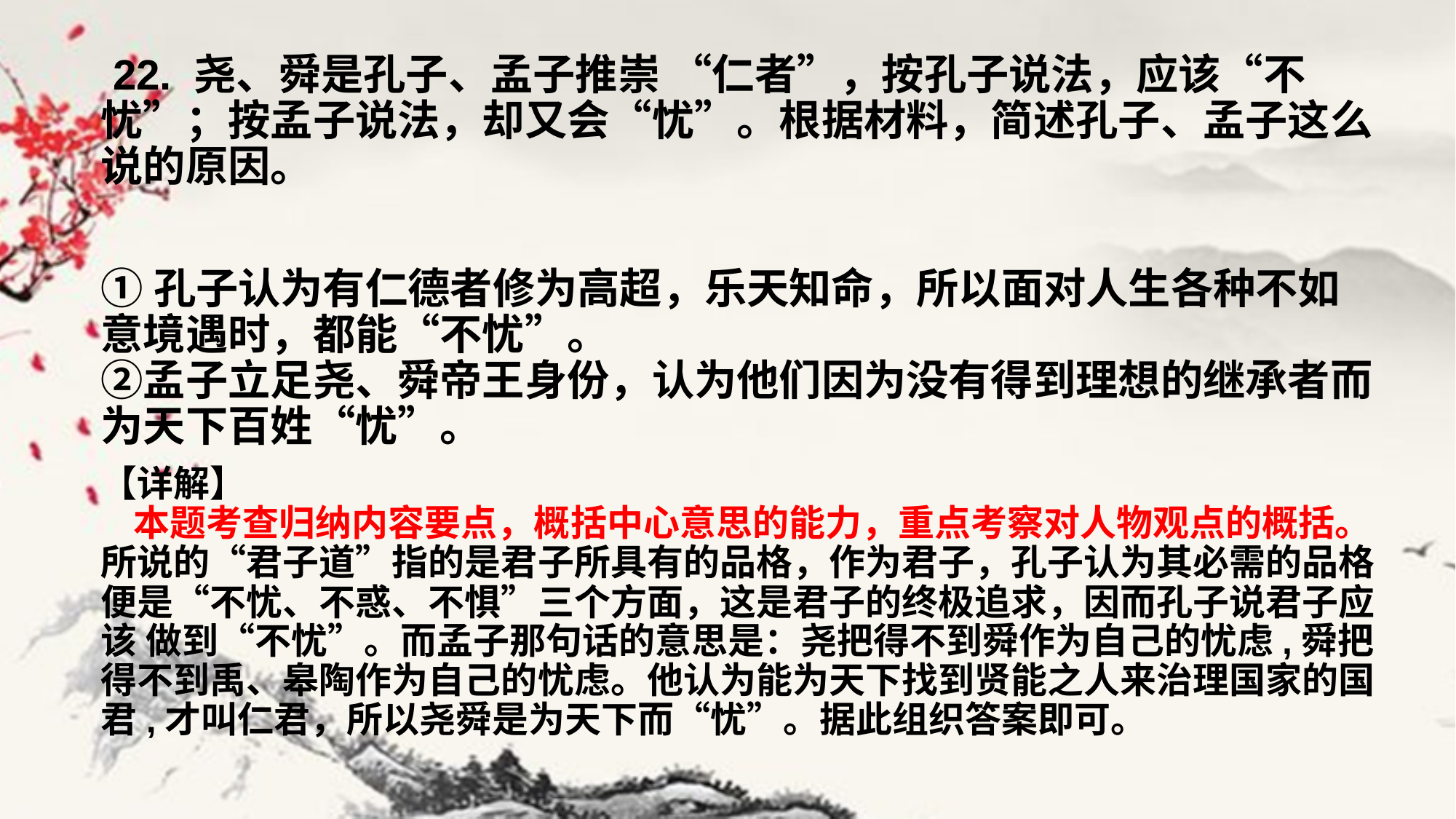

22. 尧、舜是孔子、孟子推崇 “仁者”，按孔子说法，应该“不忧”；按孟子说法，却又会“忧”。根据材料，简述孔子、孟子这么说的原因。

①孔子认为有仁德者修为高超，乐天知命，所以面对人生各种不如意境遇时，都能“不忧”。
②孟子立足尧、舜帝王身份，认为他们因为没有得到理想的继承者而为天下百姓“忧”。
【详解】
    本题考查归纳内容要点，概括中心意思的能力，重点考察对人物观点的概括。所说的“君子道”指的是君子所具有的品格，作为君子，孔子认为其必需的品格便是“不忧、不惑、不惧”三个方面，这是君子的终极追求，因而孔子说君子应该 做到“不忧”。而孟子那句话的意思是：尧把得不到舜作为自己的忧虑,舜把得不到禹、皋陶作为自己的忧虑。他认为能为天下找到贤能之人来治理国家的国君,才叫仁君，所以尧舜是为天下而“忧”。据此组织答案即可。